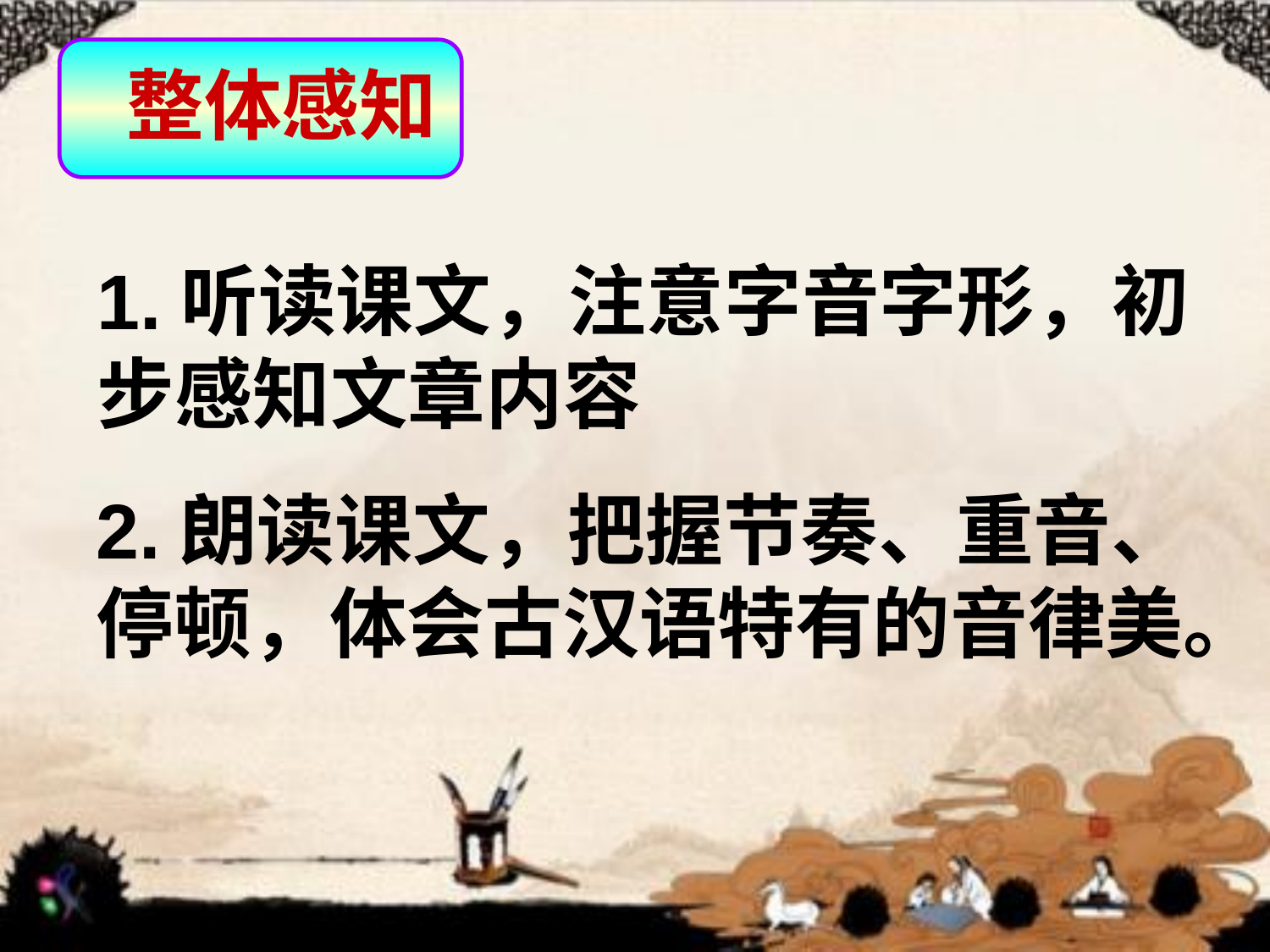

整体感知
1.听读课文，注意字音字形，初步感知文章内容
2.朗读课文，把握节奏、重音、停顿，体会古汉语特有的音律美。